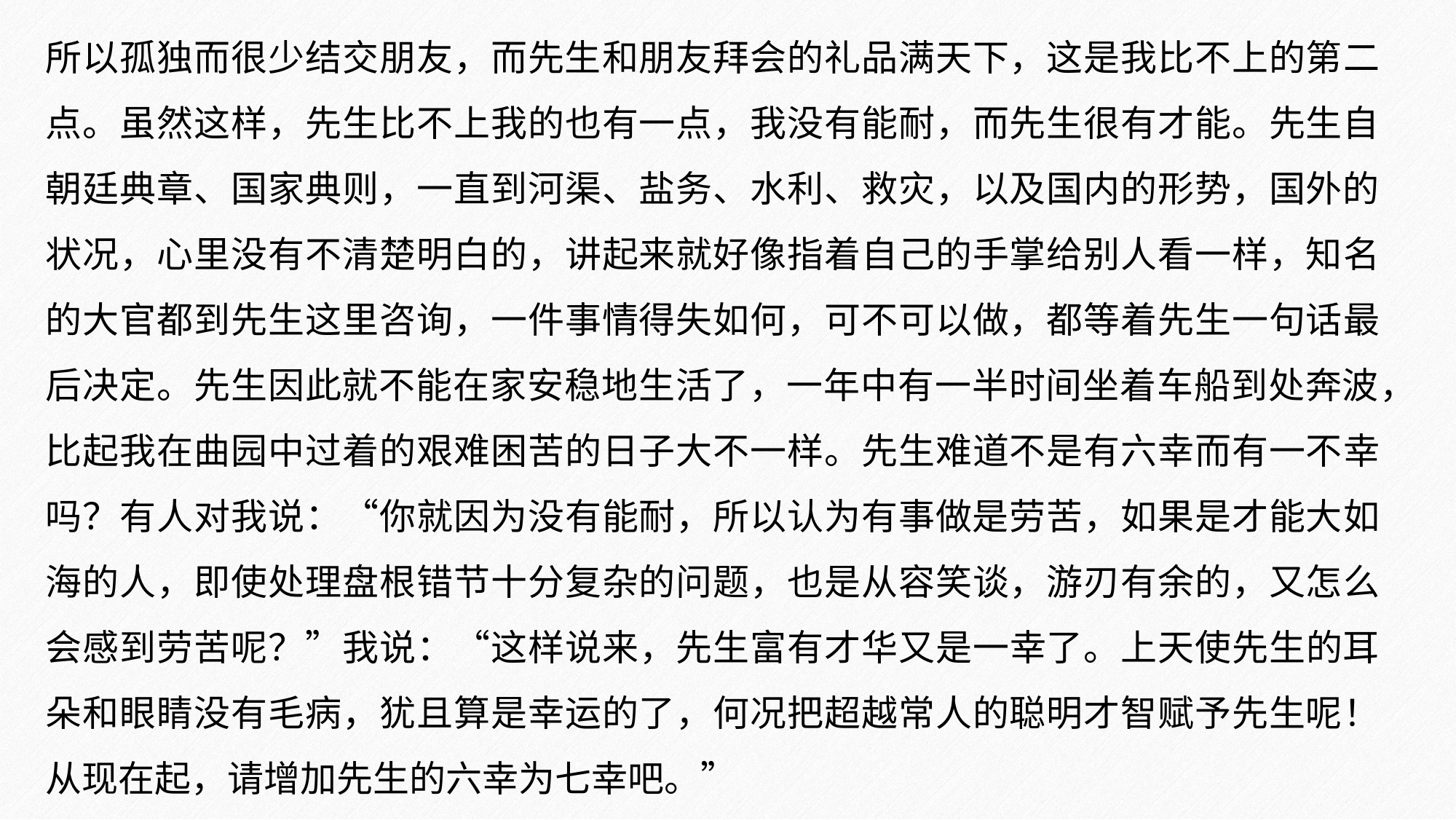

所以孤独而很少结交朋友，而先生和朋友拜会的礼品满天下，这是我比不上的第二点。虽然这样，先生比不上我的也有一点，我没有能耐，而先生很有才能。先生自朝廷典章、国家典则，一直到河渠、盐务、水利、救灾，以及国内的形势，国外的状况，心里没有不清楚明白的，讲起来就好像指着自己的手掌给别人看一样，知名的大官都到先生这里咨询，一件事情得失如何，可不可以做，都等着先生一句话最后决定。先生因此就不能在家安稳地生活了，一年中有一半时间坐着车船到处奔波，比起我在曲园中过着的艰难困苦的日子大不一样。先生难道不是有六幸而有一不幸吗？有人对我说：“你就因为没有能耐，所以认为有事做是劳苦，如果是才能大如海的人，即使处理盘根错节十分复杂的问题，也是从容笑谈，游刃有余的，又怎么会感到劳苦呢？”我说：“这样说来，先生富有才华又是一幸了。上天使先生的耳朵和眼睛没有毛病，犹且算是幸运的了，何况把超越常人的聪明才智赋予先生呢！从现在起，请增加先生的六幸为七幸吧。”